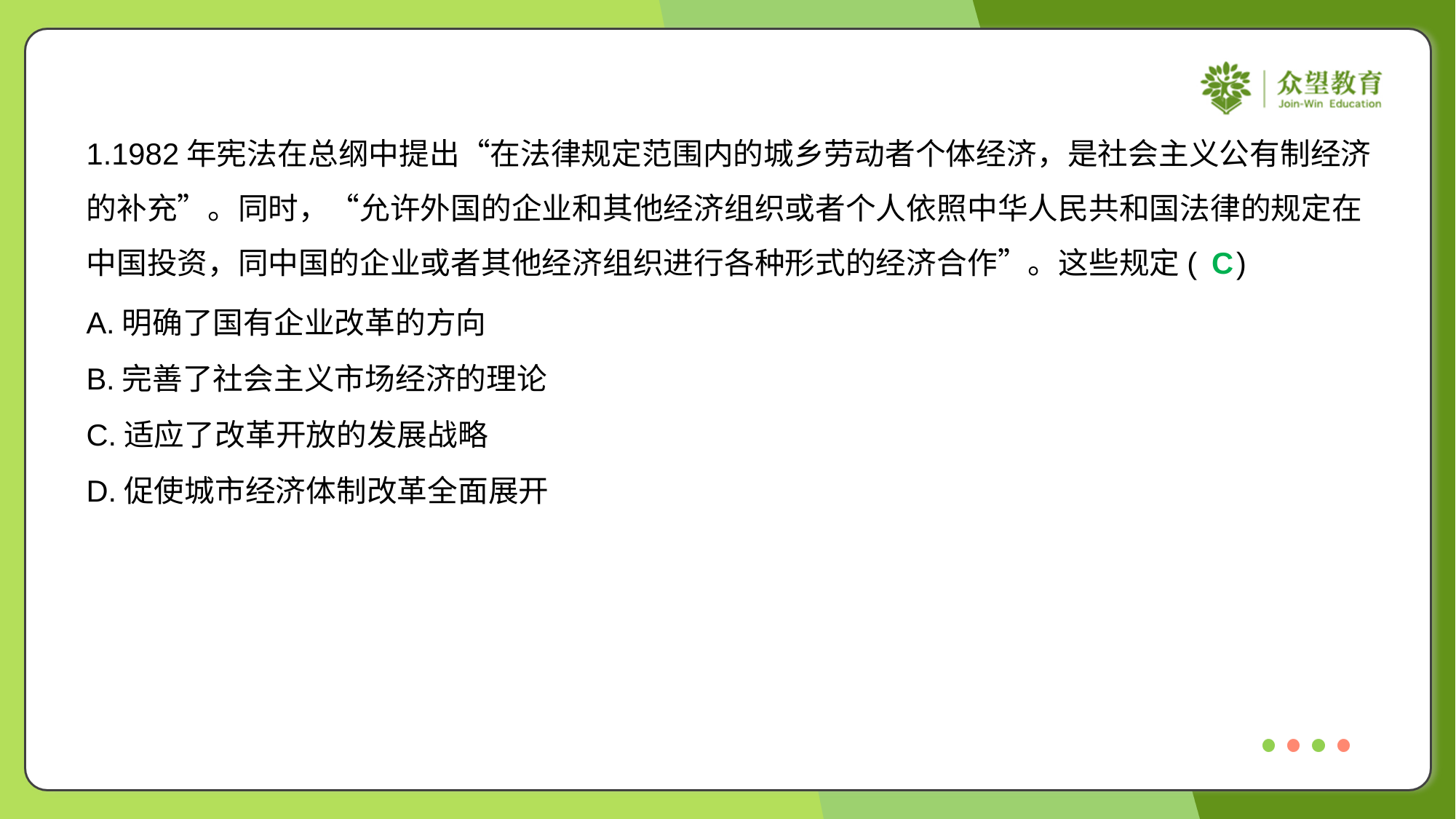

1.1982年宪法在总纲中提出“在法律规定范围内的城乡劳动者个体经济，是社会主义公有制经济
的补充”。同时，“允许外国的企业和其他经济组织或者个人依照中华人民共和国法律的规定在
中国投资，同中国的企业或者其他经济组织进行各种形式的经济合作”。这些规定(     )
C
A.明确了国有企业改革的方向
B.完善了社会主义市场经济的理论
C.适应了改革开放的发展战略
D.促使城市经济体制改革全面展开